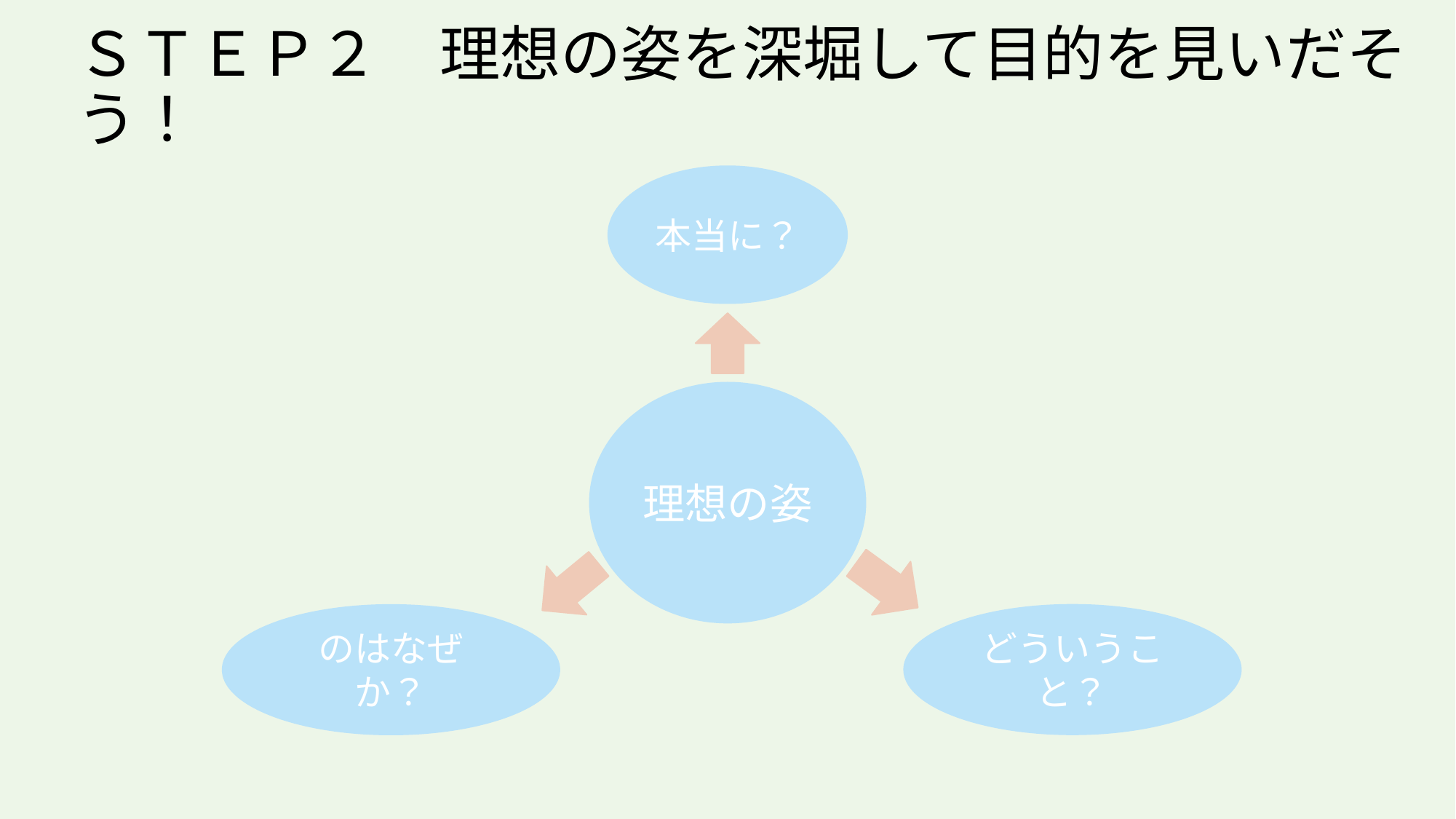

# ＳＴＥＰ２　理想の姿を深堀して目的を見いだそう！
本当に？

理想の姿

どういうこと？
のはなぜか？